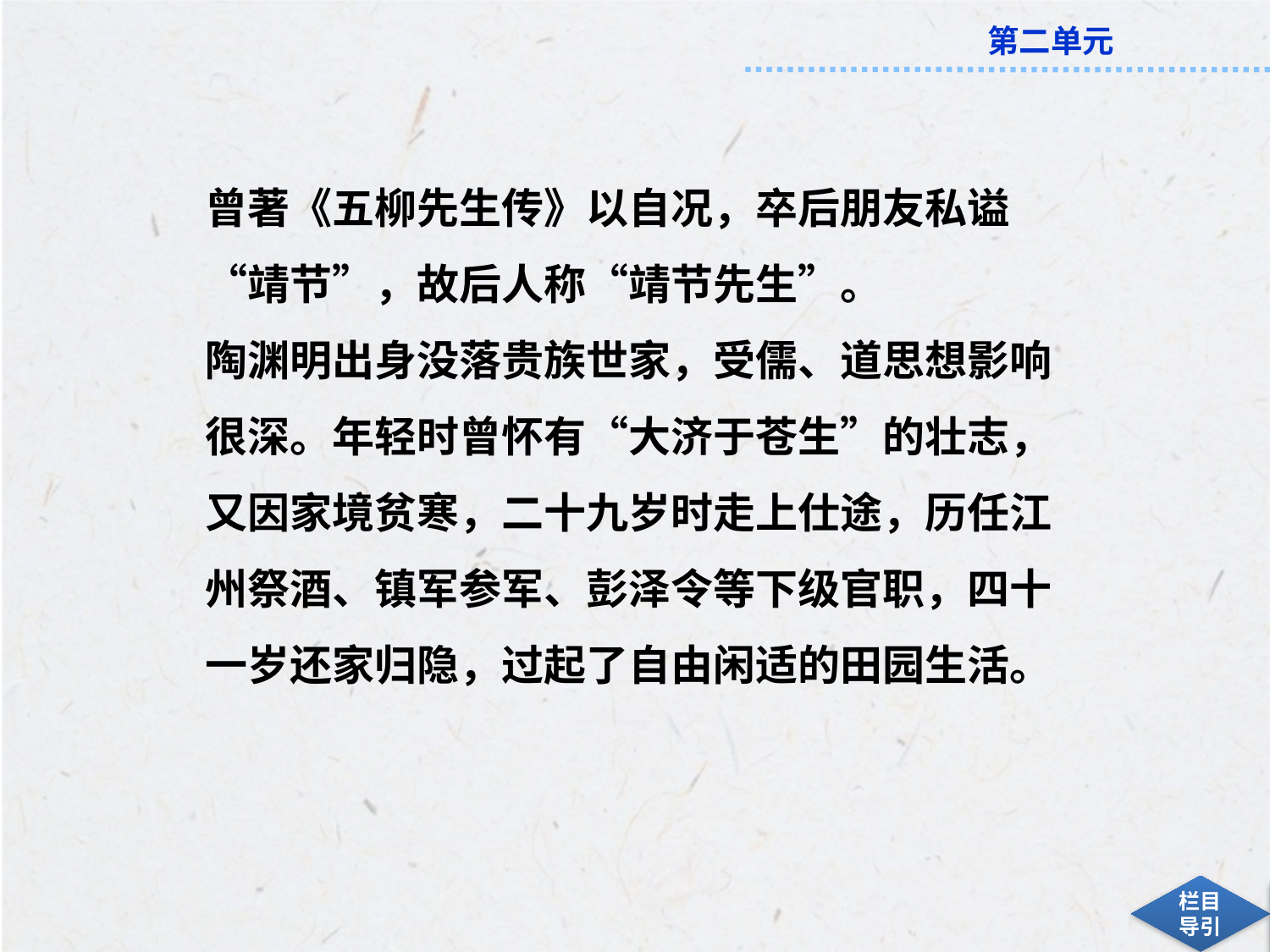

曾著《五柳先生传》以自况，卒后朋友私谥“靖节”，故后人称“靖节先生”。
陶渊明出身没落贵族世家，受儒、道思想影响很深。年轻时曾怀有“大济于苍生”的壮志，又因家境贫寒，二十九岁时走上仕途，历任江州祭酒、镇军参军、彭泽令等下级官职，四十一岁还家归隐，过起了自由闲适的田园生活。